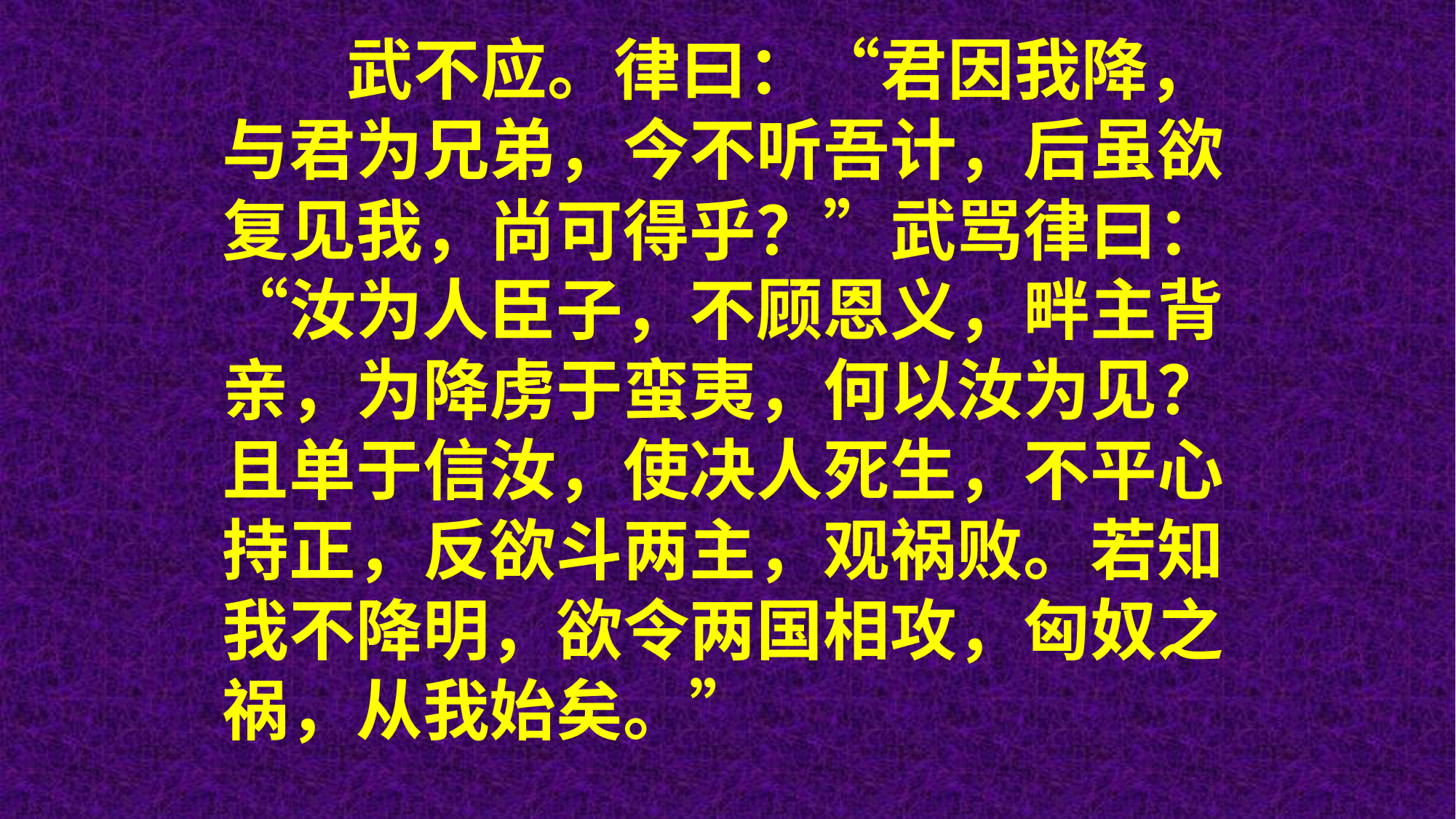

武不应。律曰：“君因我降，与君为兄弟，今不听吾计，后虽欲复见我，尚可得乎？”武骂律曰：“汝为人臣子，不顾恩义，畔主背亲，为降虏于蛮夷，何以汝为见？且单于信汝，使决人死生，不平心持正，反欲斗两主，观祸败。若知我不降明，欲令两国相攻，匈奴之祸，从我始矣。”